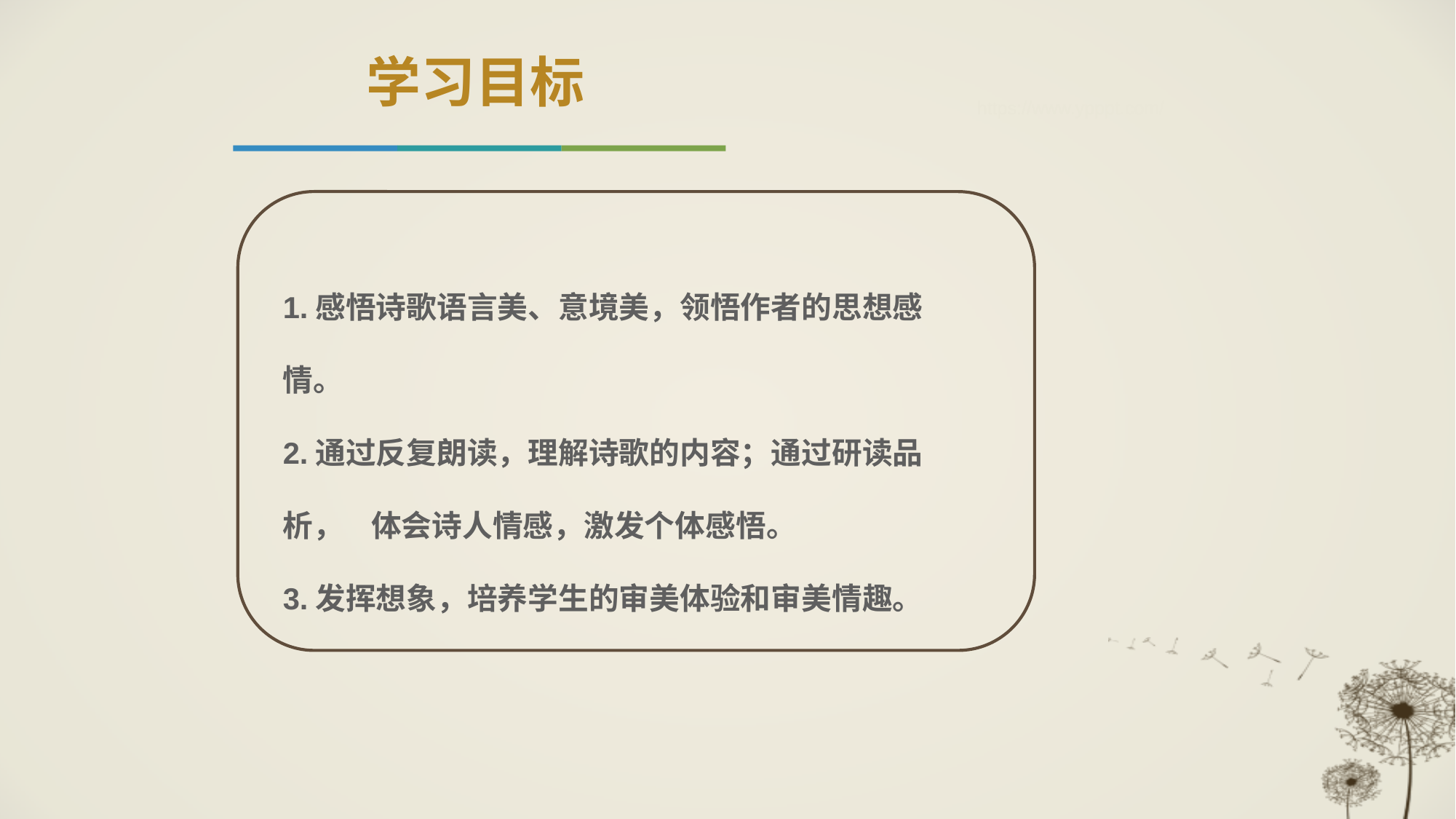

学习目标
https://www.ypppt.com/

1.感悟诗歌语言美、意境美，领悟作者的思想感情。
2.通过反复朗读，理解诗歌的内容；通过研读品析，    体会诗人情感，激发个体感悟。
3.发挥想象，培养学生的审美体验和审美情趣。